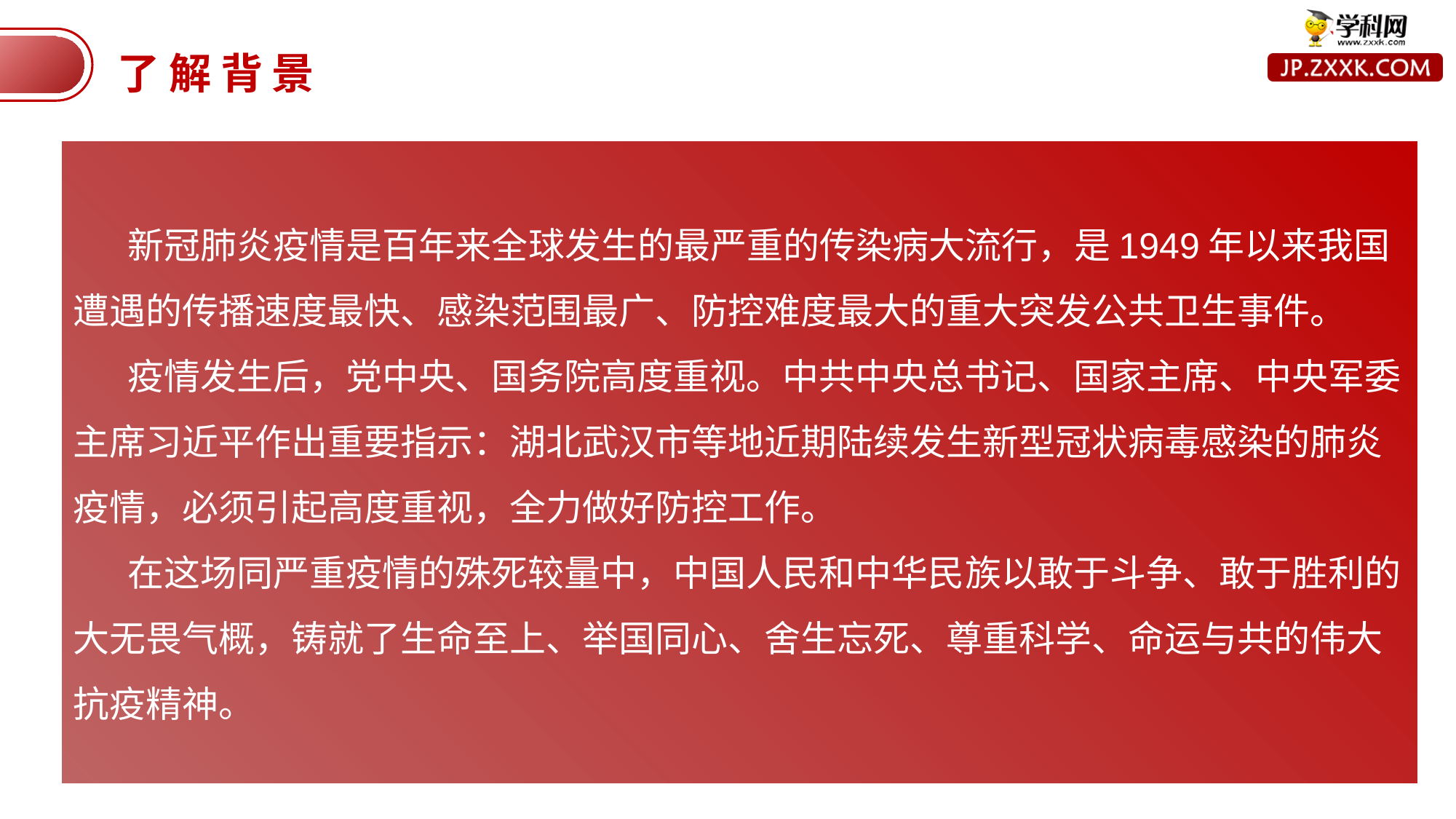

了解背景
新冠肺炎疫情是百年来全球发生的最严重的传染病大流行，是1949年以来我国遭遇的传播速度最快、感染范围最广、防控难度最大的重大突发公共卫生事件。
疫情发生后，党中央、国务院高度重视。中共中央总书记、国家主席、中央军委主席习近平作出重要指示：湖北武汉市等地近期陆续发生新型冠状病毒感染的肺炎疫情，必须引起高度重视，全力做好防控工作。
在这场同严重疫情的殊死较量中，中国人民和中华民族以敢于斗争、敢于胜利的大无畏气概，铸就了生命至上、举国同心、舍生忘死、尊重科学、命运与共的伟大抗疫精神。